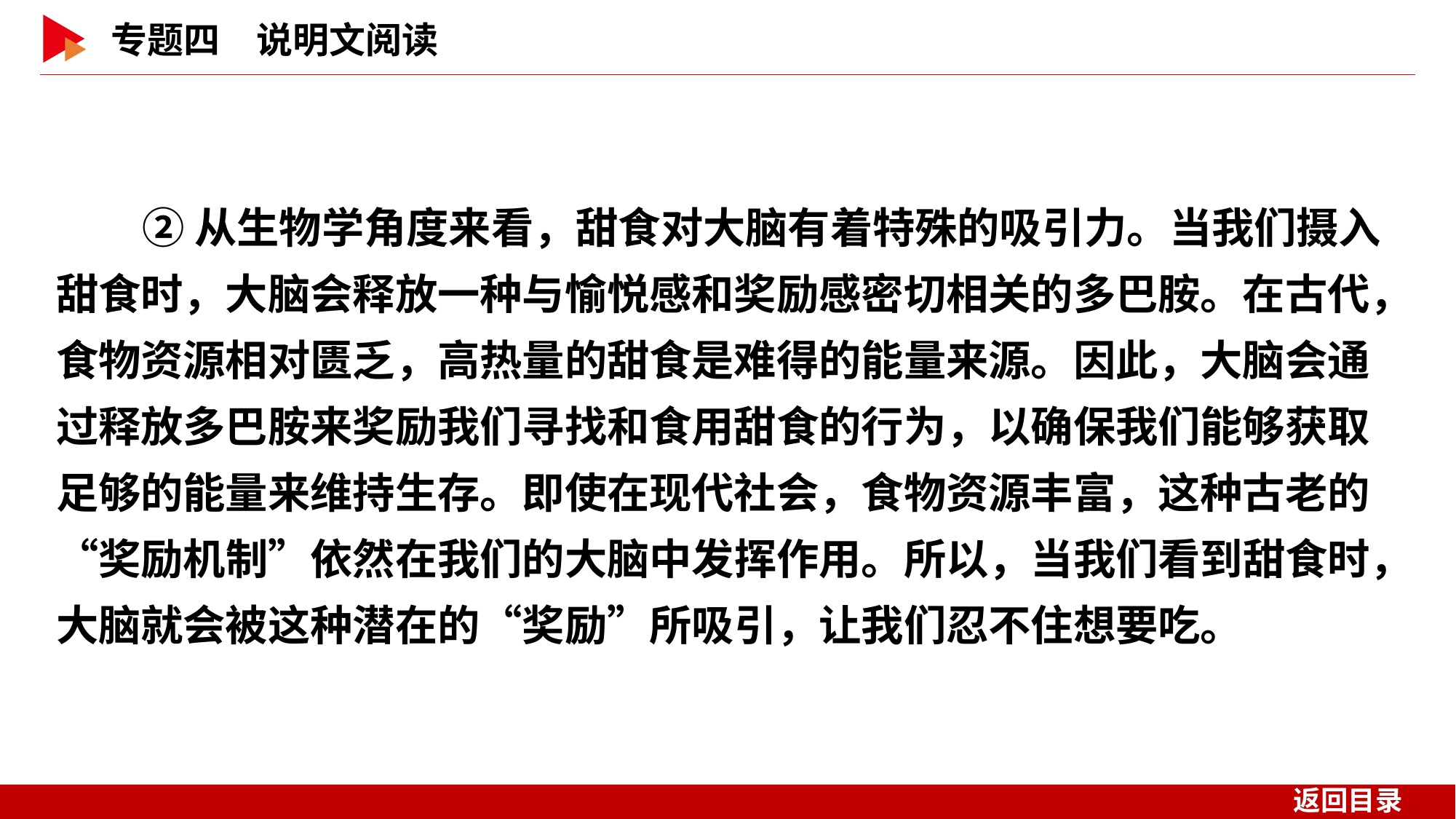

②从生物学角度来看，甜食对大脑有着特殊的吸引力。当我们摄入甜食时，大脑会释放一种与愉悦感和奖励感密切相关的多巴胺。在古代，食物资源相对匮乏，高热量的甜食是难得的能量来源。因此，大脑会通过释放多巴胺来奖励我们寻找和食用甜食的行为，以确保我们能够获取足够的能量来维持生存。即使在现代社会，食物资源丰富，这种古老的“奖励机制”依然在我们的大脑中发挥作用。所以，当我们看到甜食时，大脑就会被这种潜在的“奖励”所吸引，让我们忍不住想要吃。